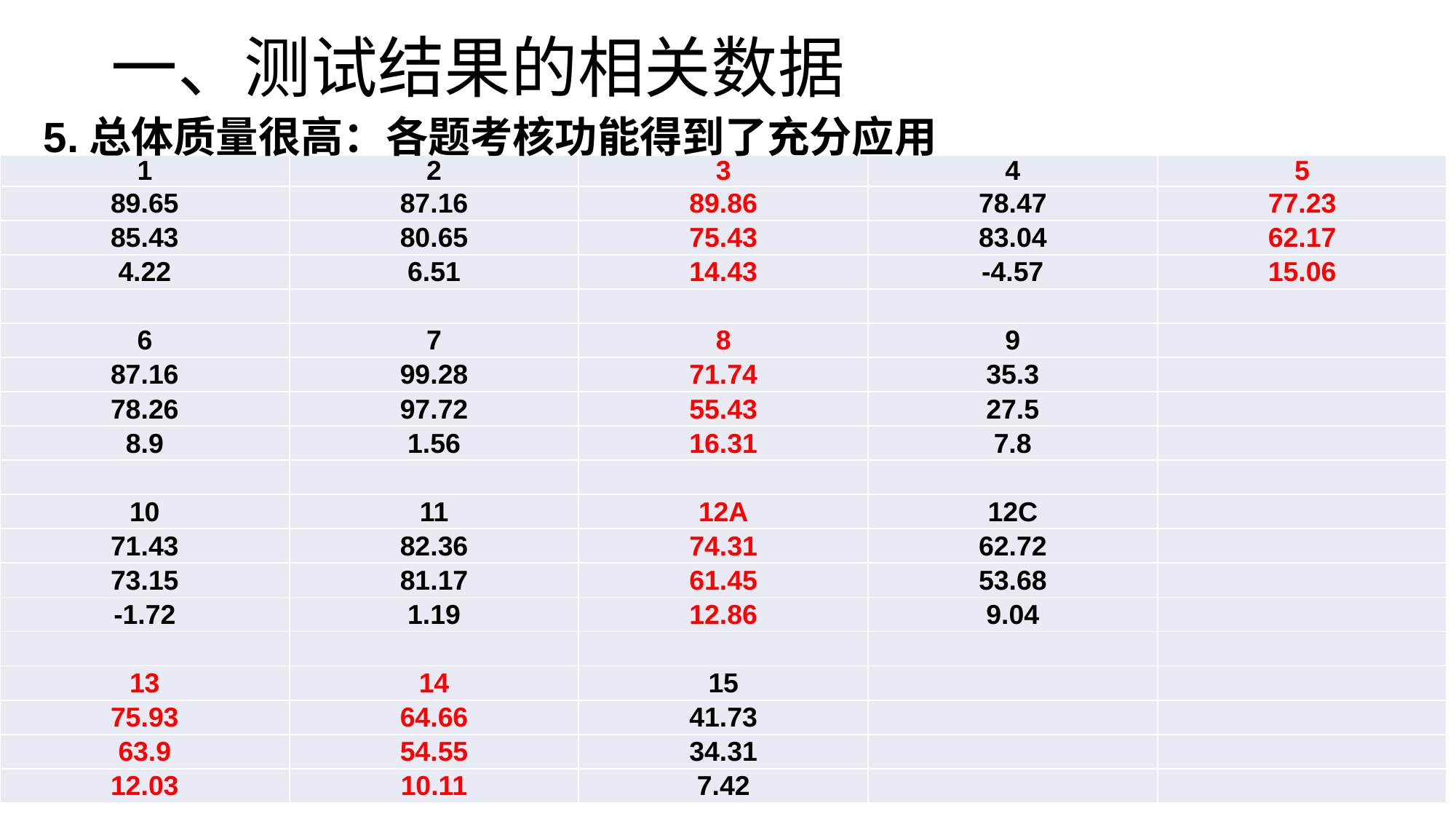

# 一、测试结果的相关数据
5.总体质量很高：各题考核功能得到了充分应用
| 1 | 2 | 3 | 4 | 5 |
| --- | --- | --- | --- | --- |
| 89.65 | 87.16 | 89.86 | 78.47 | 77.23 |
| 85.43 | 80.65 | 75.43 | 83.04 | 62.17 |
| 4.22 | 6.51 | 14.43 | -4.57 | 15.06 |
|  |  |  |  |  |
| 6 | 7 | 8 | 9 |  |
| 87.16 | 99.28 | 71.74 | 35.3 |  |
| 78.26 | 97.72 | 55.43 | 27.5 |  |
| 8.9 | 1.56 | 16.31 | 7.8 |  |
|  |  |  |  |  |
| 10 | 11 | 12A | 12C |  |
| 71.43 | 82.36 | 74.31 | 62.72 |  |
| 73.15 | 81.17 | 61.45 | 53.68 |  |
| -1.72 | 1.19 | 12.86 | 9.04 |  |
|  |  |  |  |  |
| 13 | 14 | 15 |  |  |
| 75.93 | 64.66 | 41.73 |  |  |
| 63.9 | 54.55 | 34.31 |  |  |
| 12.03 | 10.11 | 7.42 |  |  |